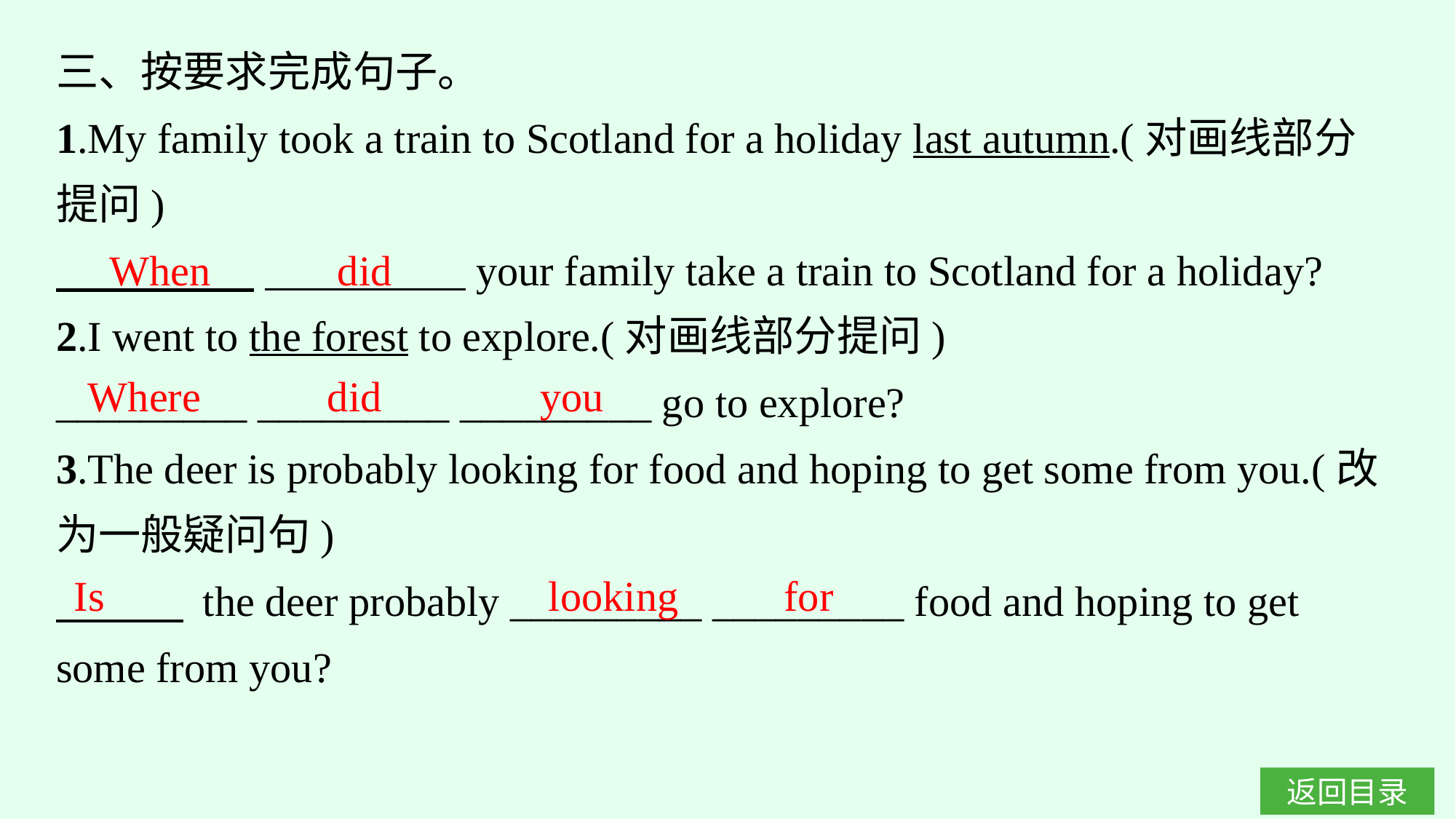

三、按要求完成句子。
1.My family took a train to Scotland for a holiday last autumn.(对画线部分提问)
　　　   　 　　 　  　your family take a train to Scotland for a holiday?
2.I went to the forest to explore.(对画线部分提问)
_________ _________ _________ go to explore?
3.The deer is probably looking for food and hoping to get some from you.(改为一般疑问句)
　　　 the deer probably _________ _________ food and hoping to get some from you?
When            did
Where            did               you
Is
looking          for